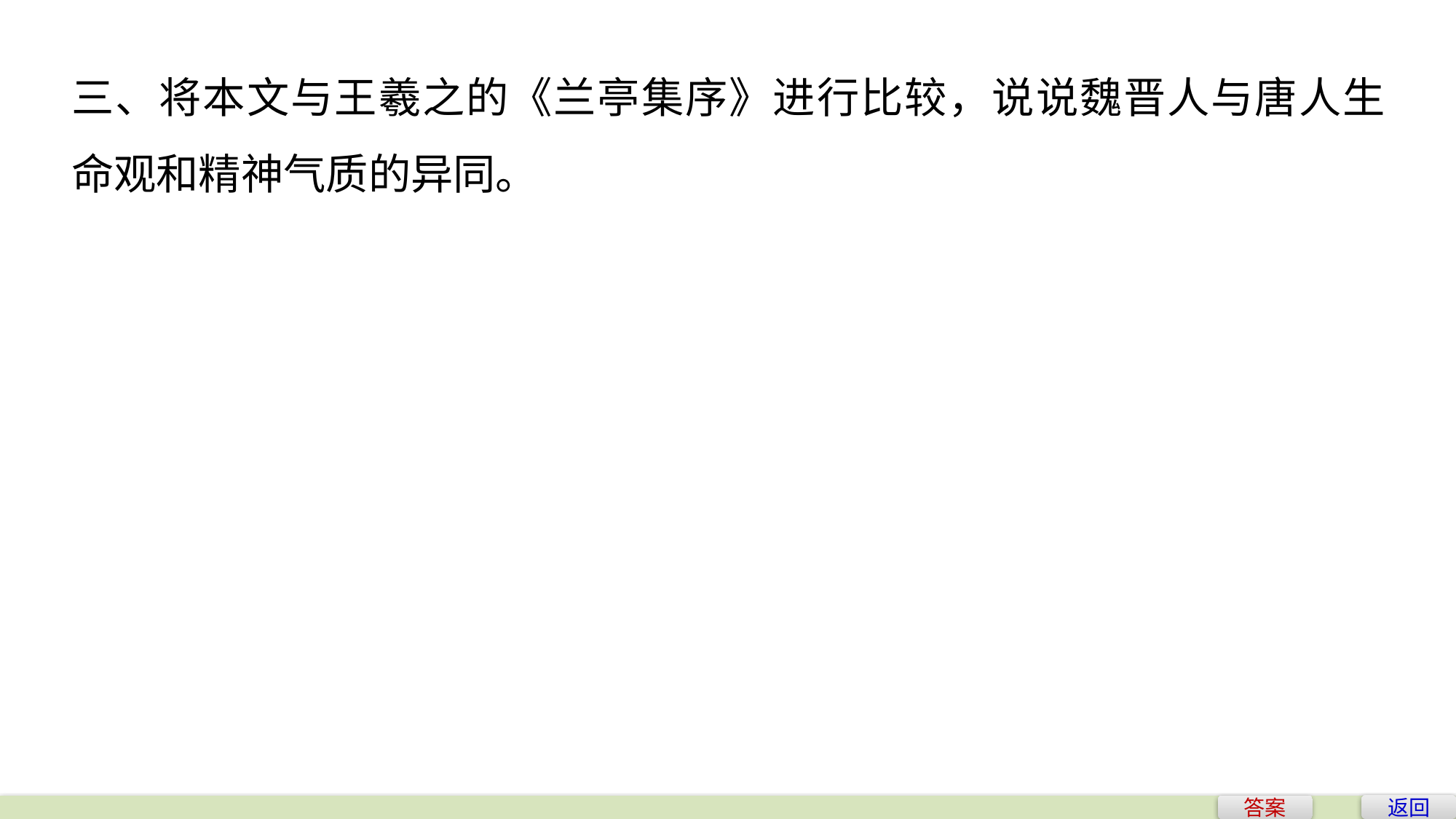

三、将本文与王羲之的《兰亭集序》进行比较，说说魏晋人与唐人生命观和精神气质的异同。
返回
答案